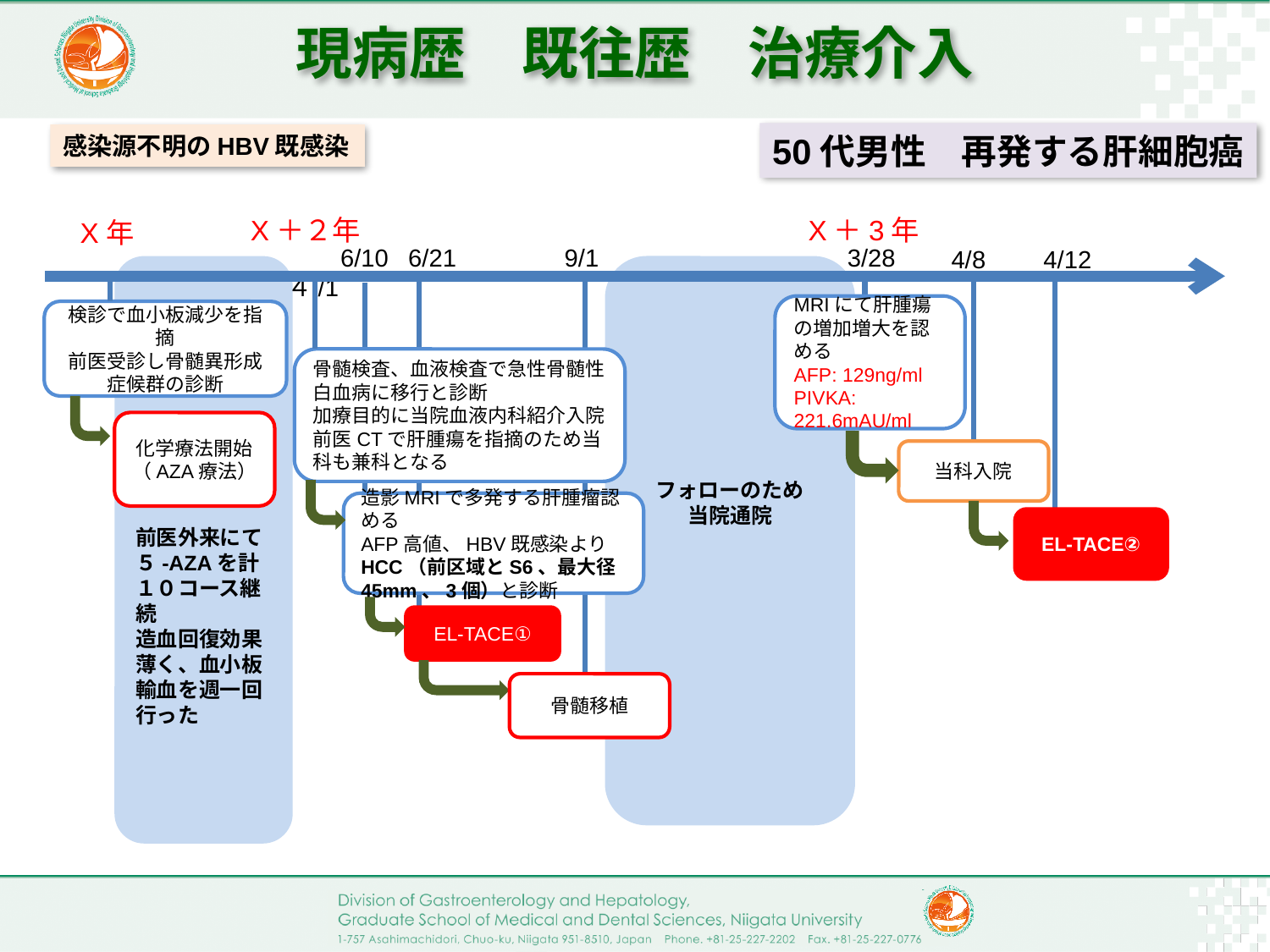

# 現病歴　既往歴　治療介入
50代男性　再発する肝細胞癌
感染源不明のHBV既感染
X＋２年
X＋3年
 ４/1
 6/10
 9/1
3/28
 6/21
4/8
4/12

前医外来にて
５-AZAを計１０コース継続
造血回復効果薄く、血小板輸血を週一回行った

フォローのため
当院通院

MRIにて肝腫瘍の増加増大を認める
AFP: 129ng/ml
PIVKA: 221.6mAU/ml
骨髄検査、血液検査で急性骨髄性白血病に移行と診断
加療目的に当院血液内科紹介入院
前医CTで肝腫瘍を指摘のため当科も兼科となる
当科入院
造影MRIで多発する肝腫瘤認める
AFP高値、HBV既感染より
HCC（前区域とS6、最大径45mm、3個）と診断
EL-TACE②
EL-TACE①

X年
検診で血小板減少を指摘
前医受診し骨髄異形成症候群の診断

化学療法開始
（AZA療法）
骨髄移植